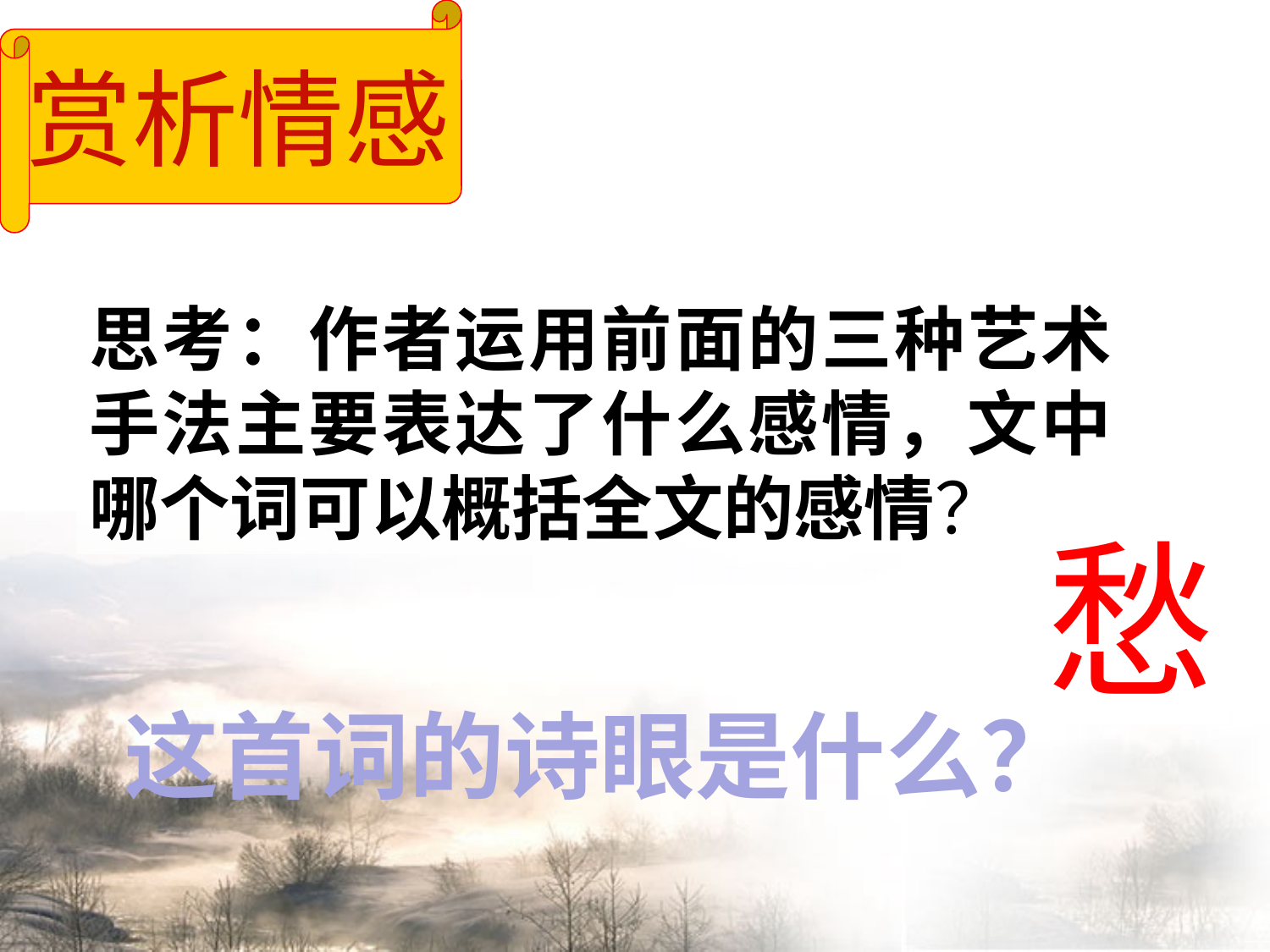

赏析情感
思考：作者运用前面的三种艺术手法主要表达了什么感情，文中哪个词可以概括全文的感情？
愁
这首词的诗眼是什么？